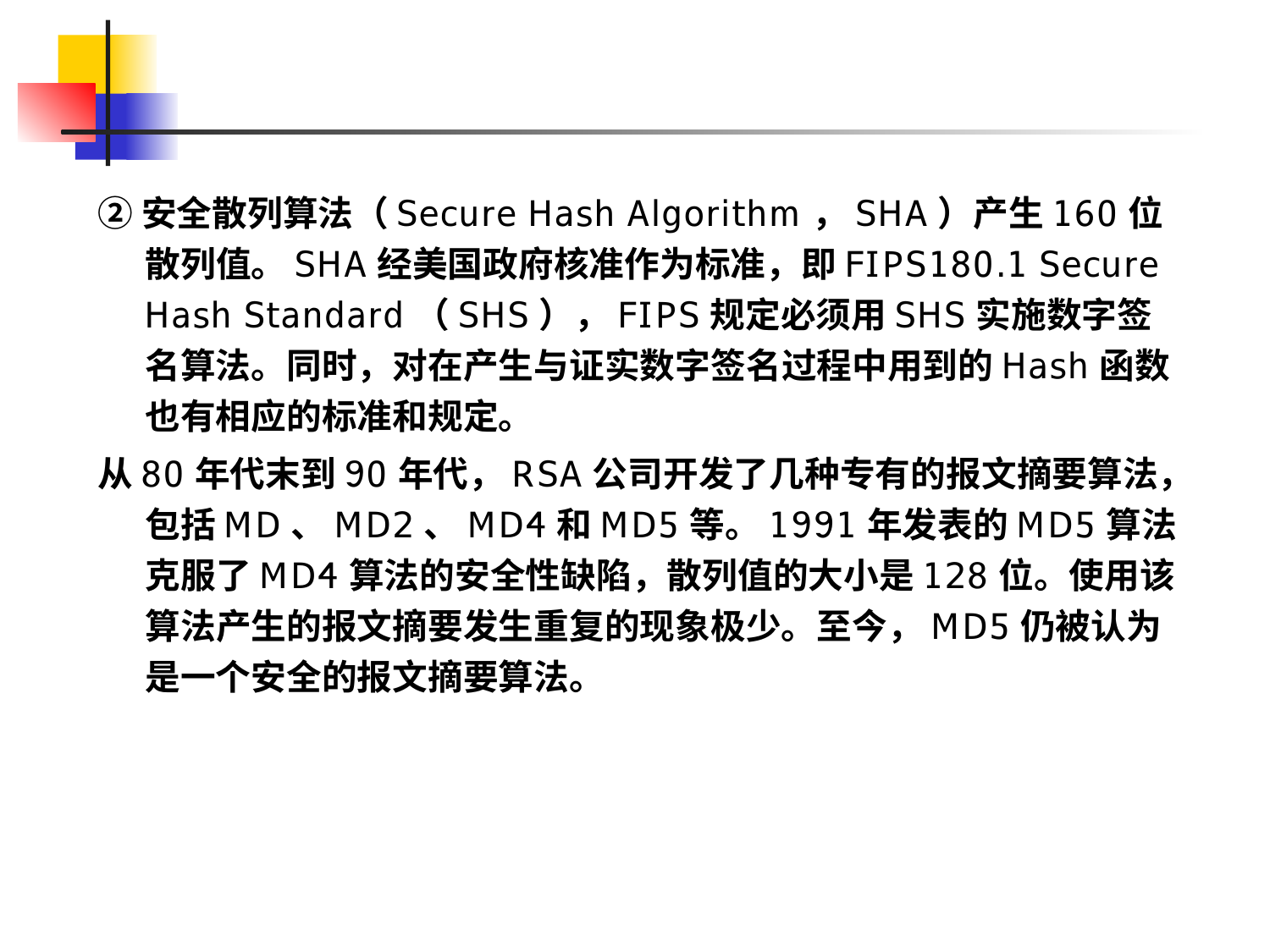

②安全散列算法（Secure Hash Algorithm，SHA）产生160位散列值。SHA经美国政府核准作为标准，即FIPS180.1 Secure Hash Standard（SHS），FIPS规定必须用SHS实施数字签名算法。同时，对在产生与证实数字签名过程中用到的Hash函数也有相应的标准和规定。
从80年代末到90年代，RSA公司开发了几种专有的报文摘要算法，包括MD、MD2、MD4和MD5等。1991年发表的MD5算法克服了MD4算法的安全性缺陷，散列值的大小是128位。使用该算法产生的报文摘要发生重复的现象极少。至今，MD5仍被认为是一个安全的报文摘要算法。

56